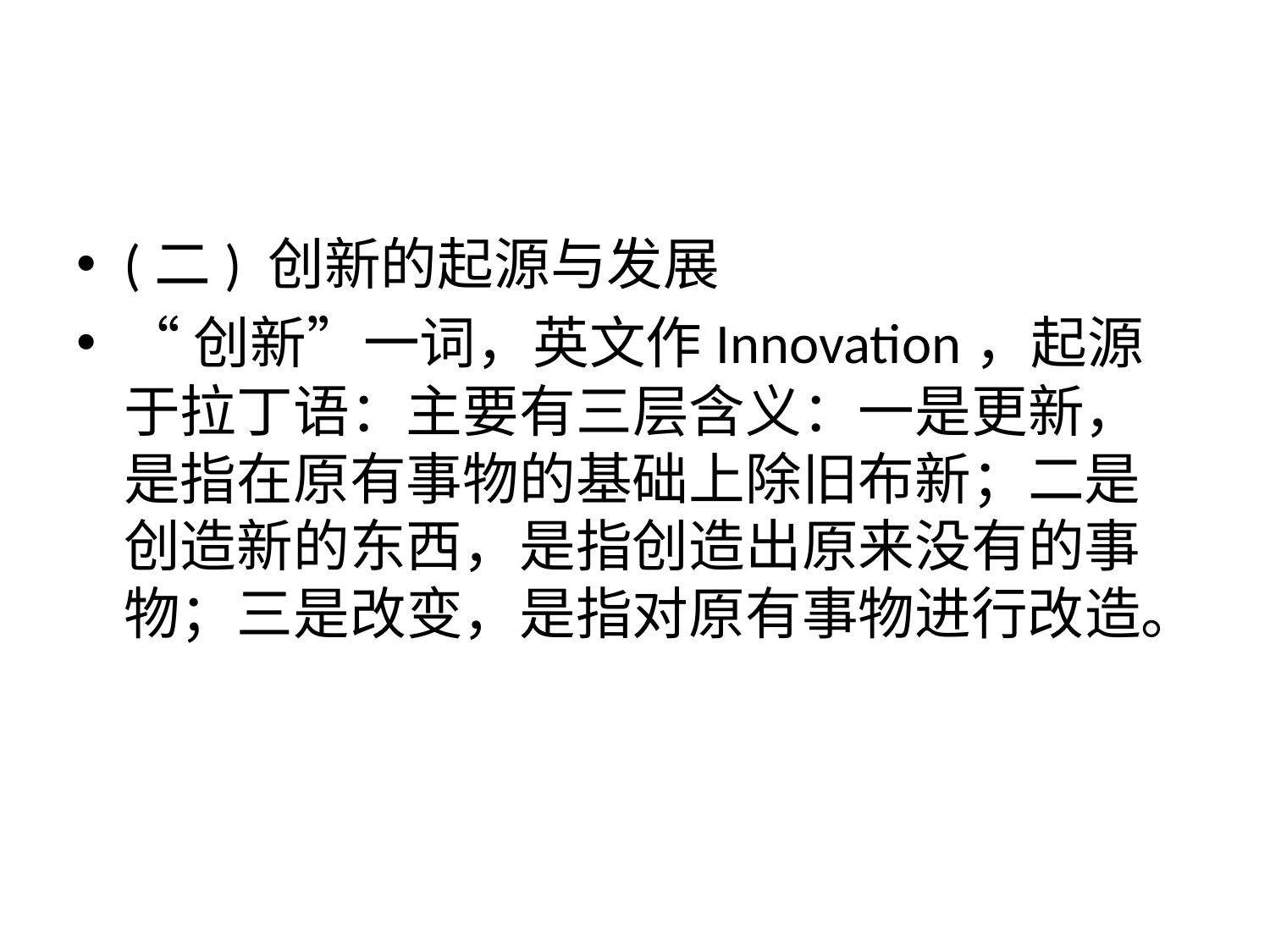

#
(二) 创新的起源与发展
“创新”一词，英文作Innovation，起源于拉丁语：主要有三层含义：一是更新，是指在原有事物的基础上除旧布新；二是创造新的东西，是指创造出原来没有的事物；三是改变，是指对原有事物进行改造。